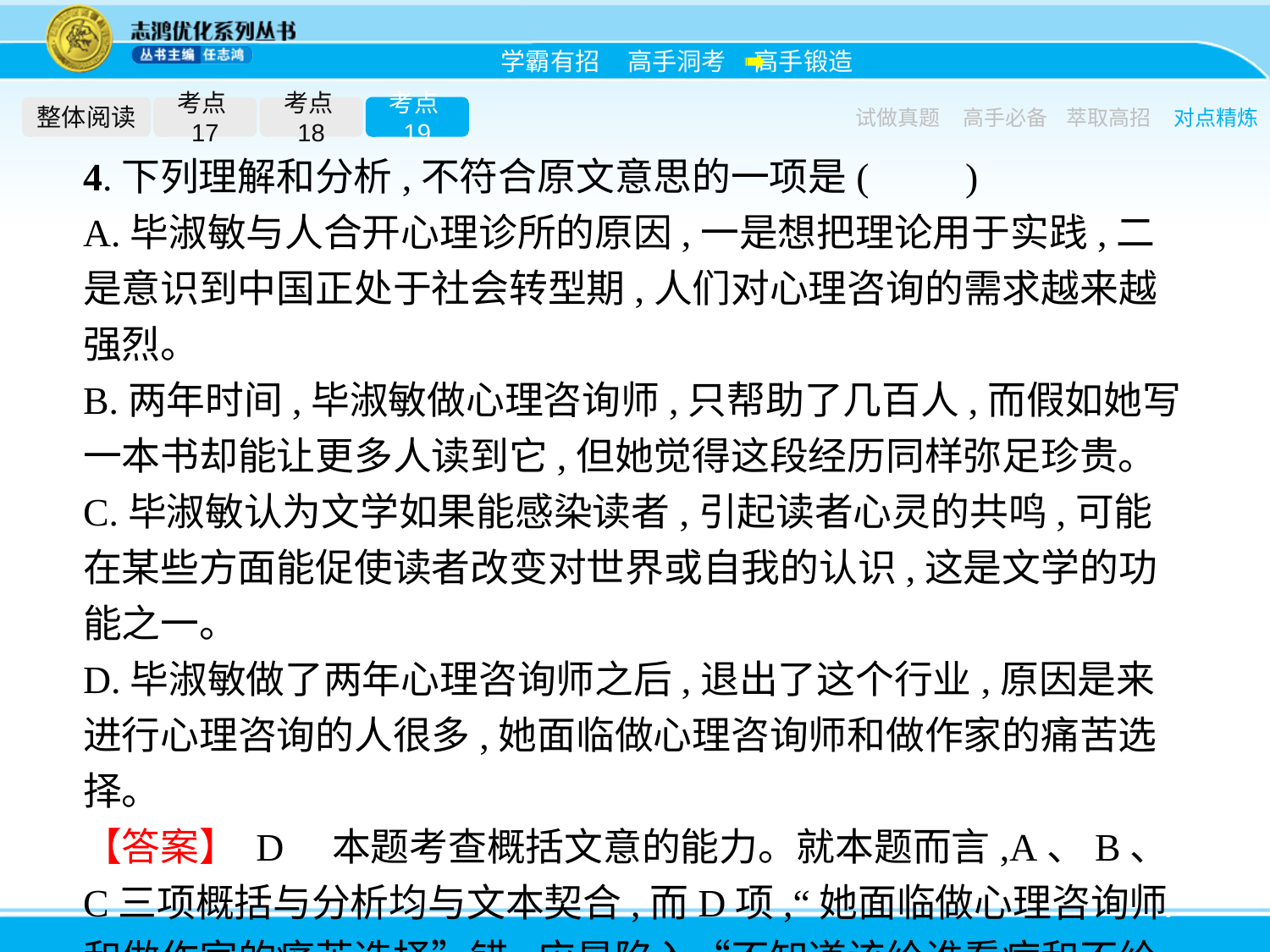

整体阅读
考点17
考点18
考点19
试做真题
高手必备
萃取高招
对点精炼
4.下列理解和分析,不符合原文意思的一项是(　　)
A.毕淑敏与人合开心理诊所的原因,一是想把理论用于实践,二是意识到中国正处于社会转型期,人们对心理咨询的需求越来越强烈。
B.两年时间,毕淑敏做心理咨询师,只帮助了几百人,而假如她写一本书却能让更多人读到它,但她觉得这段经历同样弥足珍贵。
C.毕淑敏认为文学如果能感染读者,引起读者心灵的共鸣,可能在某些方面能促使读者改变对世界或自我的认识,这是文学的功能之一。
D.毕淑敏做了两年心理咨询师之后,退出了这个行业,原因是来进行心理咨询的人很多,她面临做心理咨询师和做作家的痛苦选择。
【答案】 D　本题考查概括文意的能力。就本题而言,A、B、C三项概括与分析均与文本契合,而D项,“她面临做心理咨询师和做作家的痛苦选择”错,应是陷入“不知道该给谁看病和不给谁看病的痛苦中”。